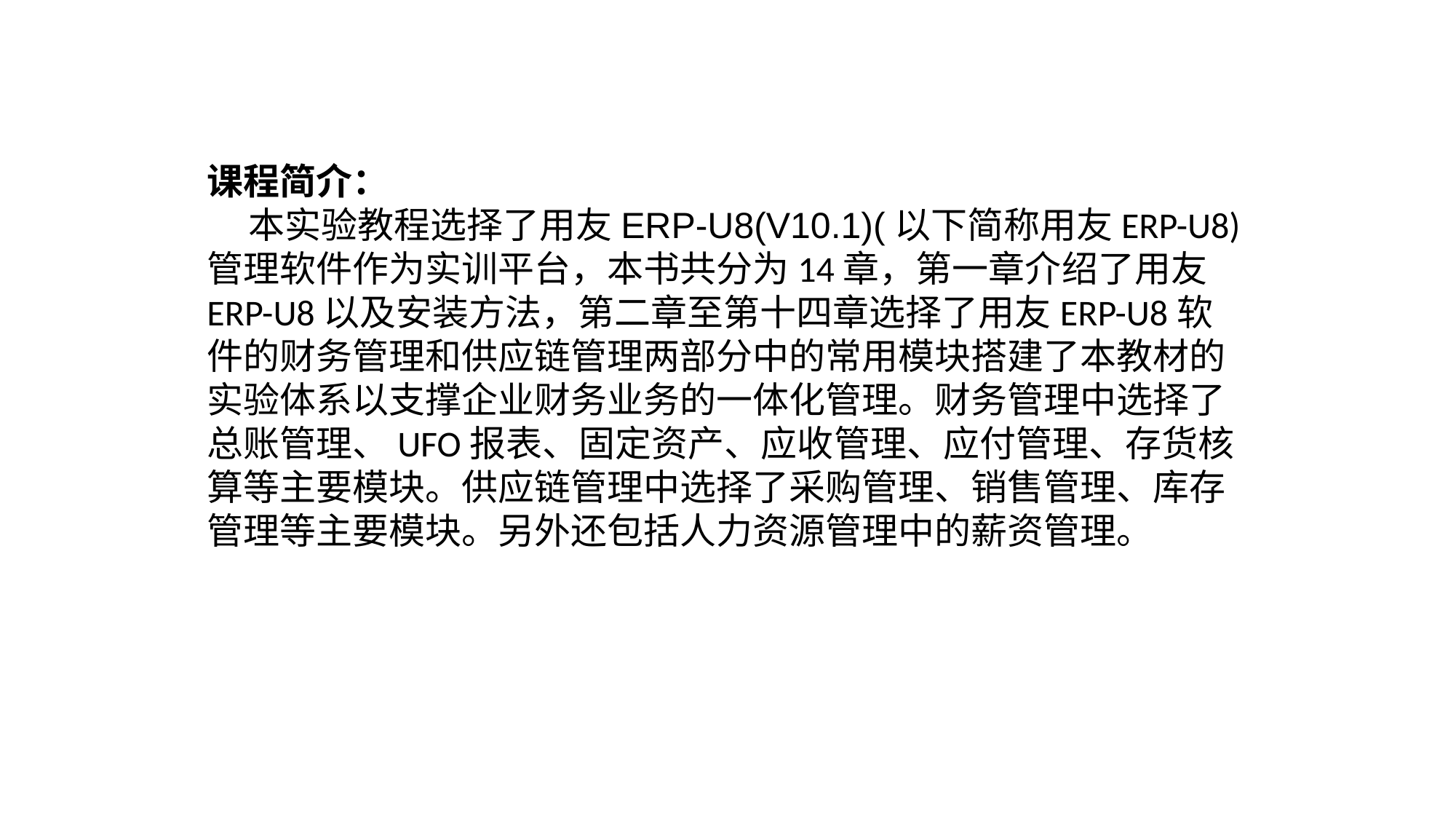

课程简介：
    本实验教程选择了用友ERP-U8(V10.1)(以下简称用友ERP-U8)管理软件作为实训平台，本书共分为14章，第一章介绍了用友ERP-U8以及安装方法，第二章至第十四章选择了用友ERP-U8软件的财务管理和供应链管理两部分中的常用模块搭建了本教材的实验体系以支撑企业财务业务的一体化管理。财务管理中选择了总账管理、UFO报表、固定资产、应收管理、应付管理、存货核算等主要模块。供应链管理中选择了采购管理、销售管理、库存管理等主要模块。另外还包括人力资源管理中的薪资管理。